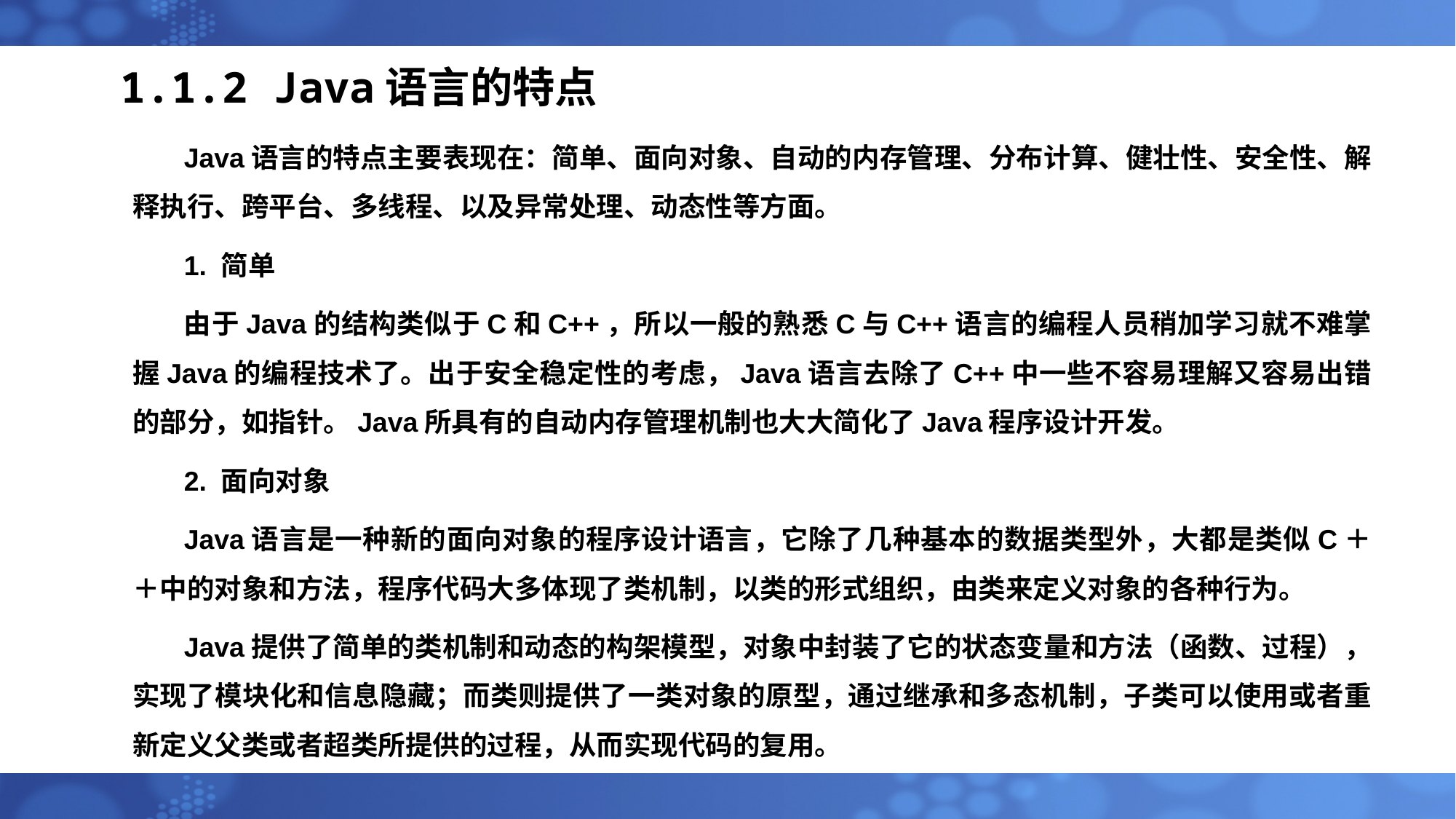

# 1.1.2 Java语言的特点
Java语言的特点主要表现在：简单、面向对象、自动的内存管理、分布计算、健壮性、安全性、解释执行、跨平台、多线程、以及异常处理、动态性等方面。
1. 简单
由于Java的结构类似于C和C++，所以一般的熟悉C与C++语言的编程人员稍加学习就不难掌握Java的编程技术了。出于安全稳定性的考虑，Java语言去除了C++中一些不容易理解又容易出错的部分，如指针。Java所具有的自动内存管理机制也大大简化了Java程序设计开发。
2. 面向对象
Java语言是一种新的面向对象的程序设计语言，它除了几种基本的数据类型外，大都是类似C＋＋中的对象和方法，程序代码大多体现了类机制，以类的形式组织，由类来定义对象的各种行为。
Java提供了简单的类机制和动态的构架模型，对象中封装了它的状态变量和方法（函数、过程），实现了模块化和信息隐藏；而类则提供了一类对象的原型，通过继承和多态机制，子类可以使用或者重新定义父类或者超类所提供的过程，从而实现代码的复用。